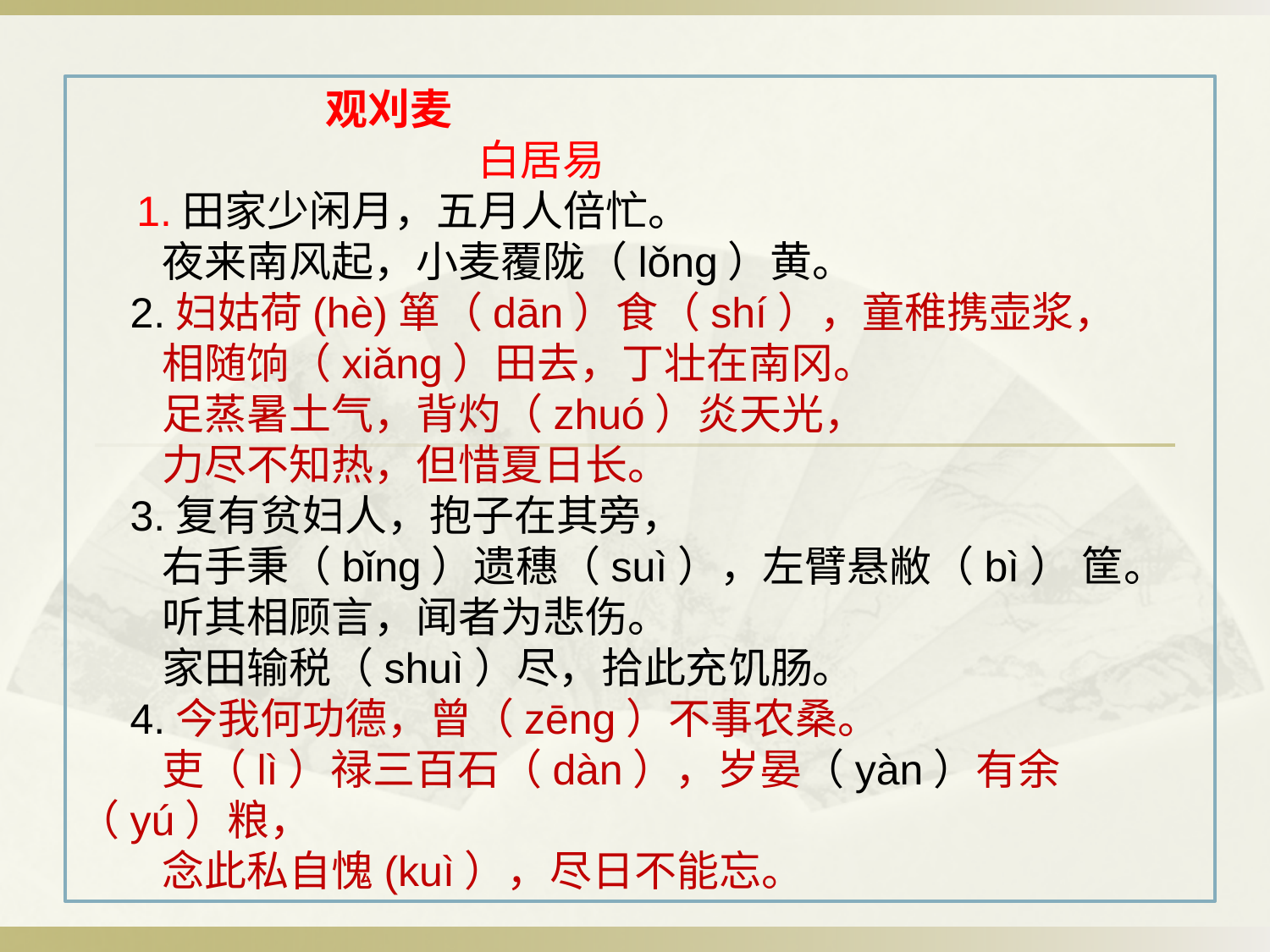

观刈麦
                                         白居易
     1.田家少闲月，五月人倍忙。
　　夜来南风起，小麦覆陇（lǒng）黄。
　2.妇姑荷(hè)箪（dān）食（shí），童稚携壶浆，
　　相随饷（xiǎng）田去，丁壮在南冈。
　　足蒸暑土气，背灼（zhuó）炎天光，
　　力尽不知热，但惜夏日长。
　3.复有贫妇人，抱子在其旁，
　　右手秉（bǐng）遗穗（suì），左臂悬敝（bì） 筐。
　　听其相顾言，闻者为悲伤。
　　家田输税（shuì）尽，拾此充饥肠。
　4.今我何功德，曾（zēng）不事农桑。
　　吏（lì）禄三百石（dàn），岁晏（yàn）有余（yú）粮，
　　念此私自愧(kuì），尽日不能忘。